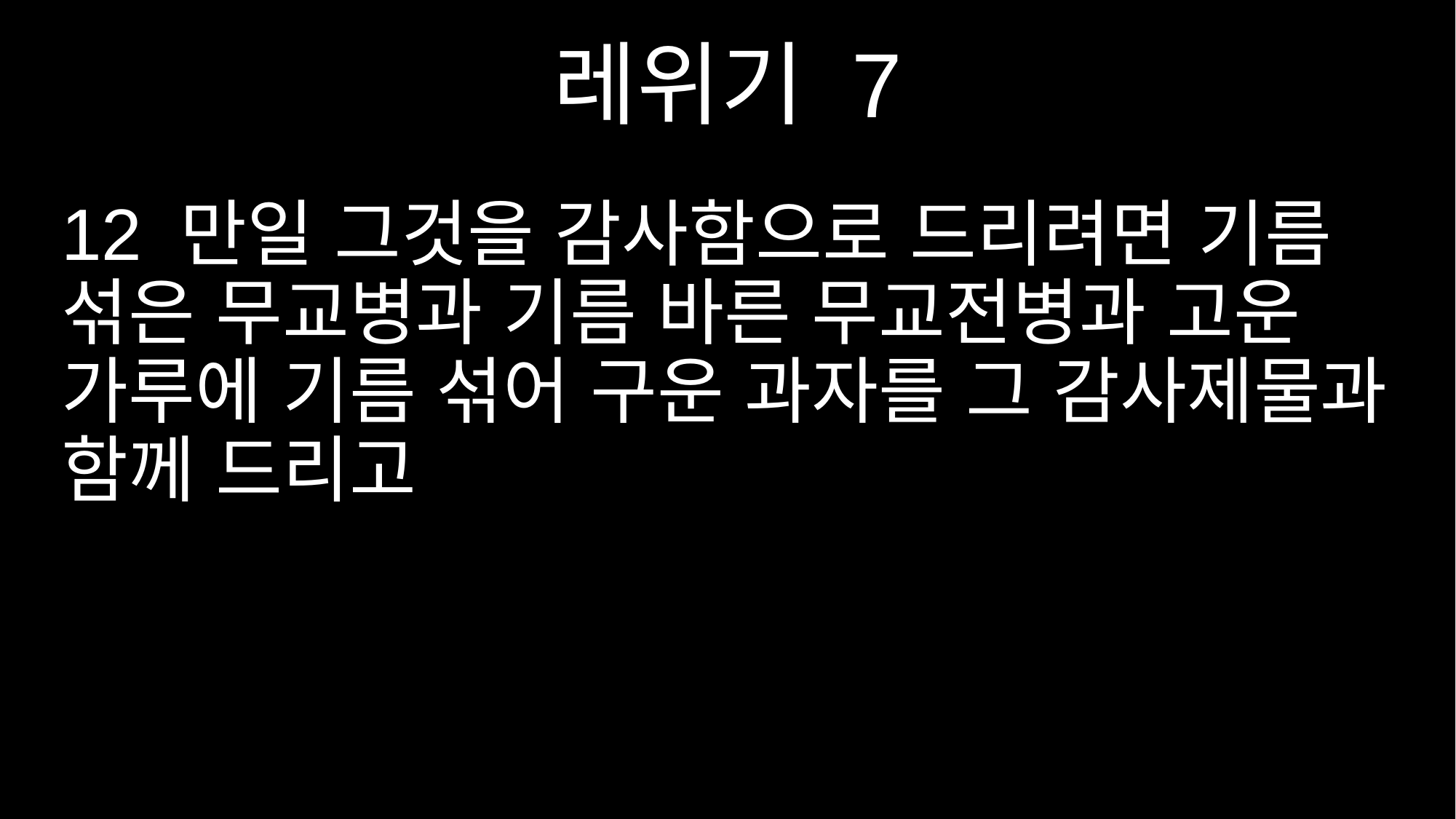

레위기 7
12 만일 그것을 감사함으로 드리려면 기름 섞은 무교병과 기름 바른 무교전병과 고운 가루에 기름 섞어 구운 과자를 그 감사제물과 함께 드리고